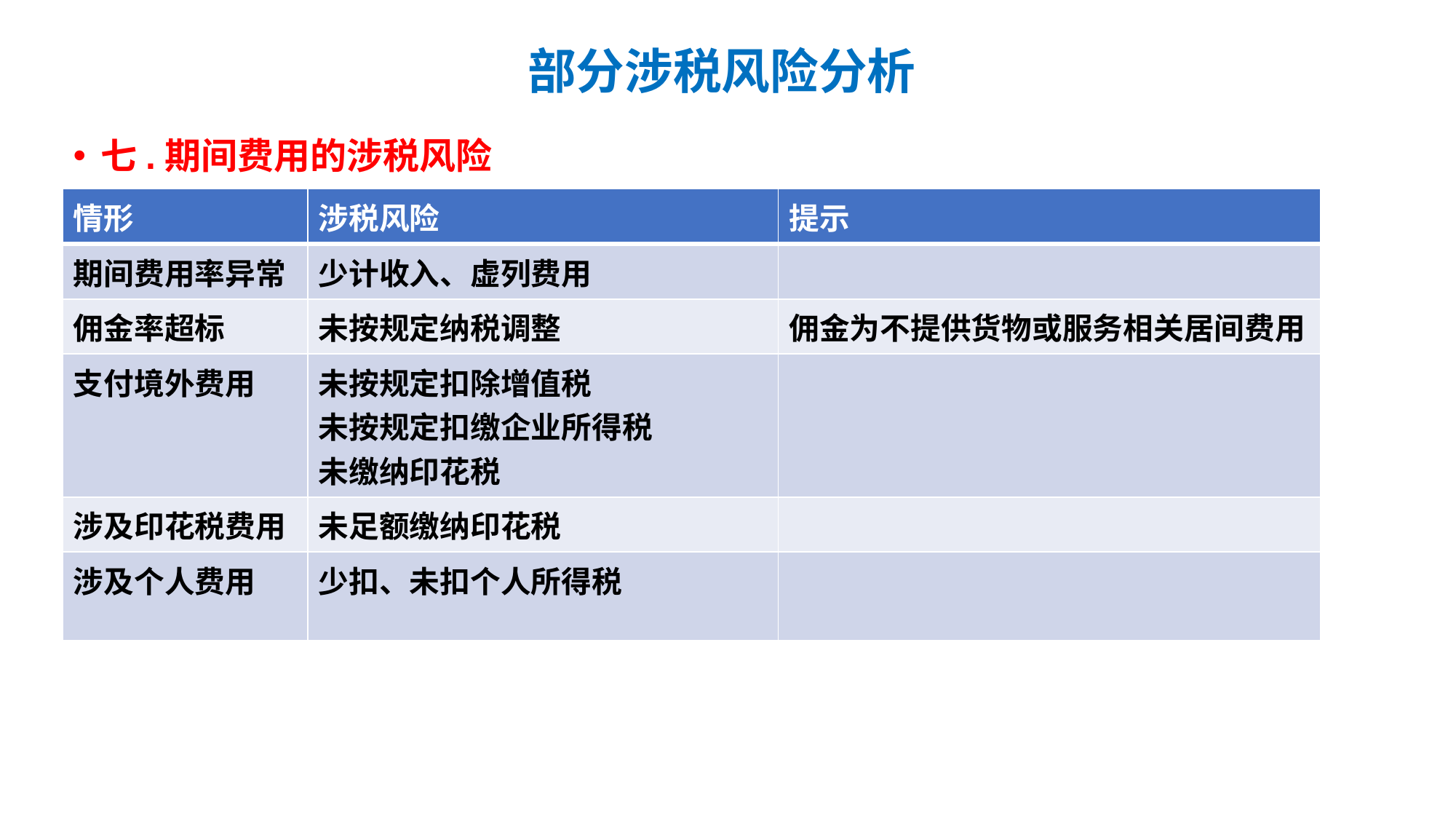

# 部分涉税风险分析
七.期间费用的涉税风险

| 情形 | 涉税风险 | 提示 |
| --- | --- | --- |
| 期间费用率异常 | 少计收入、虚列费用 |  |
| 佣金率超标 | 未按规定纳税调整 | 佣金为不提供货物或服务相关居间费用 |
| 支付境外费用 | 未按规定扣除增值税 未按规定扣缴企业所得税 未缴纳印花税 |  |
| 涉及印花税费用 | 未足额缴纳印花税 |  |
| 涉及个人费用 | 少扣、未扣个人所得税 |  |